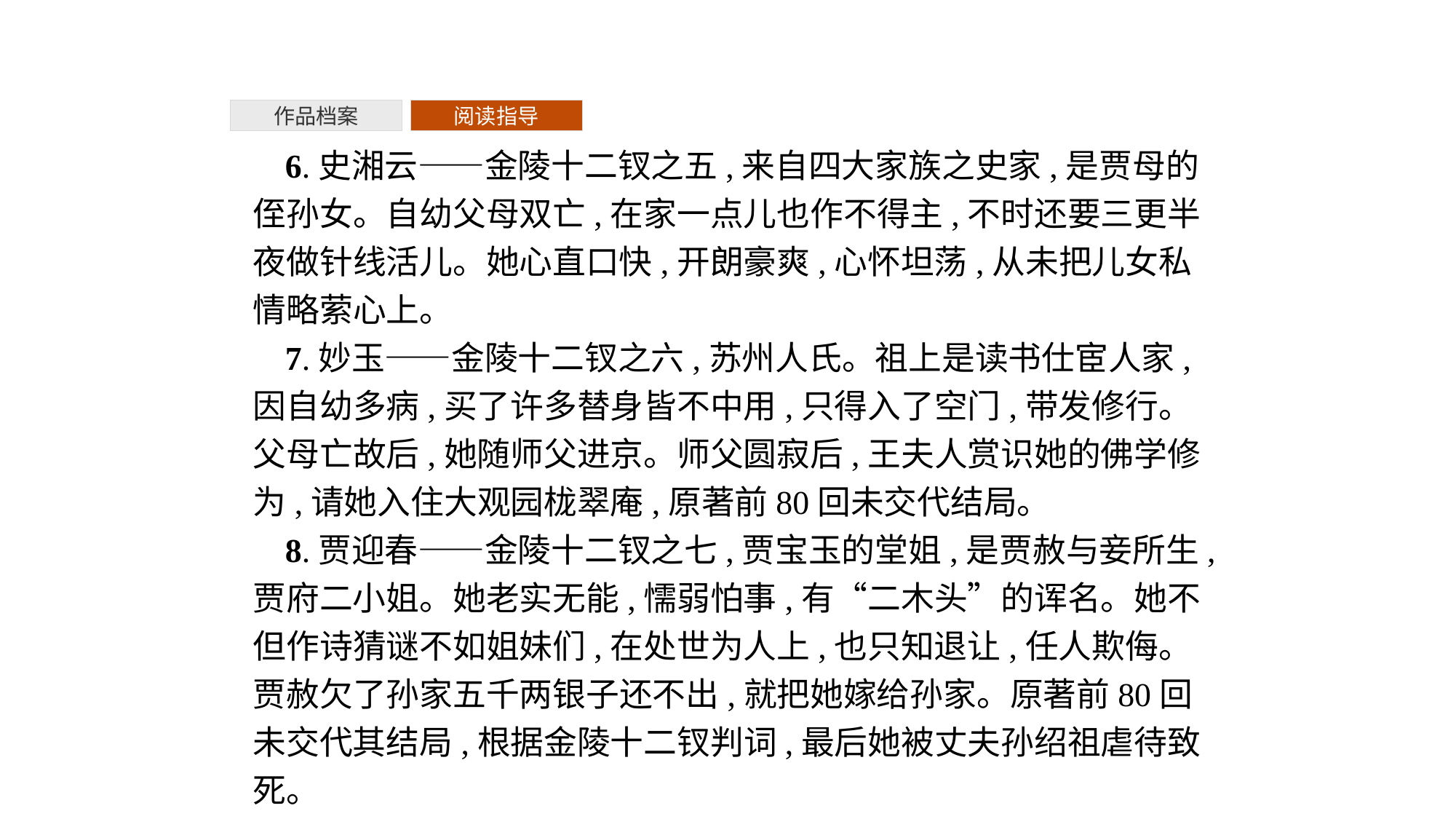

作品档案
阅读指导
6.史湘云——金陵十二钗之五,来自四大家族之史家,是贾母的侄孙女。自幼父母双亡,在家一点儿也作不得主,不时还要三更半夜做针线活儿。她心直口快,开朗豪爽,心怀坦荡,从未把儿女私情略萦心上。
7.妙玉——金陵十二钗之六,苏州人氏。祖上是读书仕宦人家,因自幼多病,买了许多替身皆不中用,只得入了空门,带发修行。父母亡故后,她随师父进京。师父圆寂后,王夫人赏识她的佛学修为,请她入住大观园栊翠庵,原著前80回未交代结局。
8.贾迎春——金陵十二钗之七,贾宝玉的堂姐,是贾赦与妾所生,贾府二小姐。她老实无能,懦弱怕事,有“二木头”的诨名。她不但作诗猜谜不如姐妹们,在处世为人上,也只知退让,任人欺侮。贾赦欠了孙家五千两银子还不出,就把她嫁给孙家。原著前80回未交代其结局,根据金陵十二钗判词,最后她被丈夫孙绍祖虐待致死。